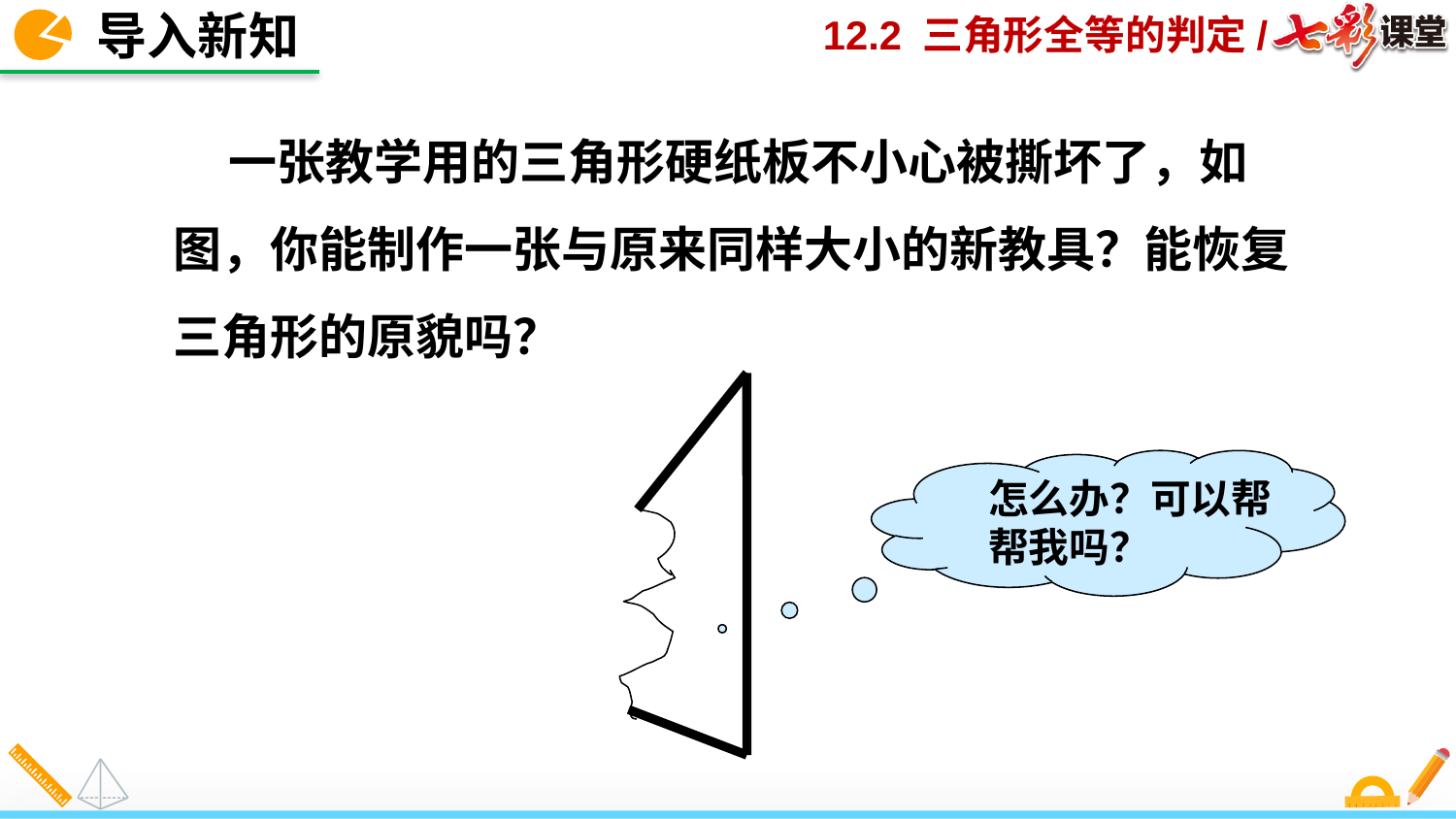

导入新知

    一张教学用的三角形硬纸板不小心被撕坏了，如图，你能制作一张与原来同样大小的新教具？能恢复三角形的原貌吗？

怎么办？可以帮帮我吗？